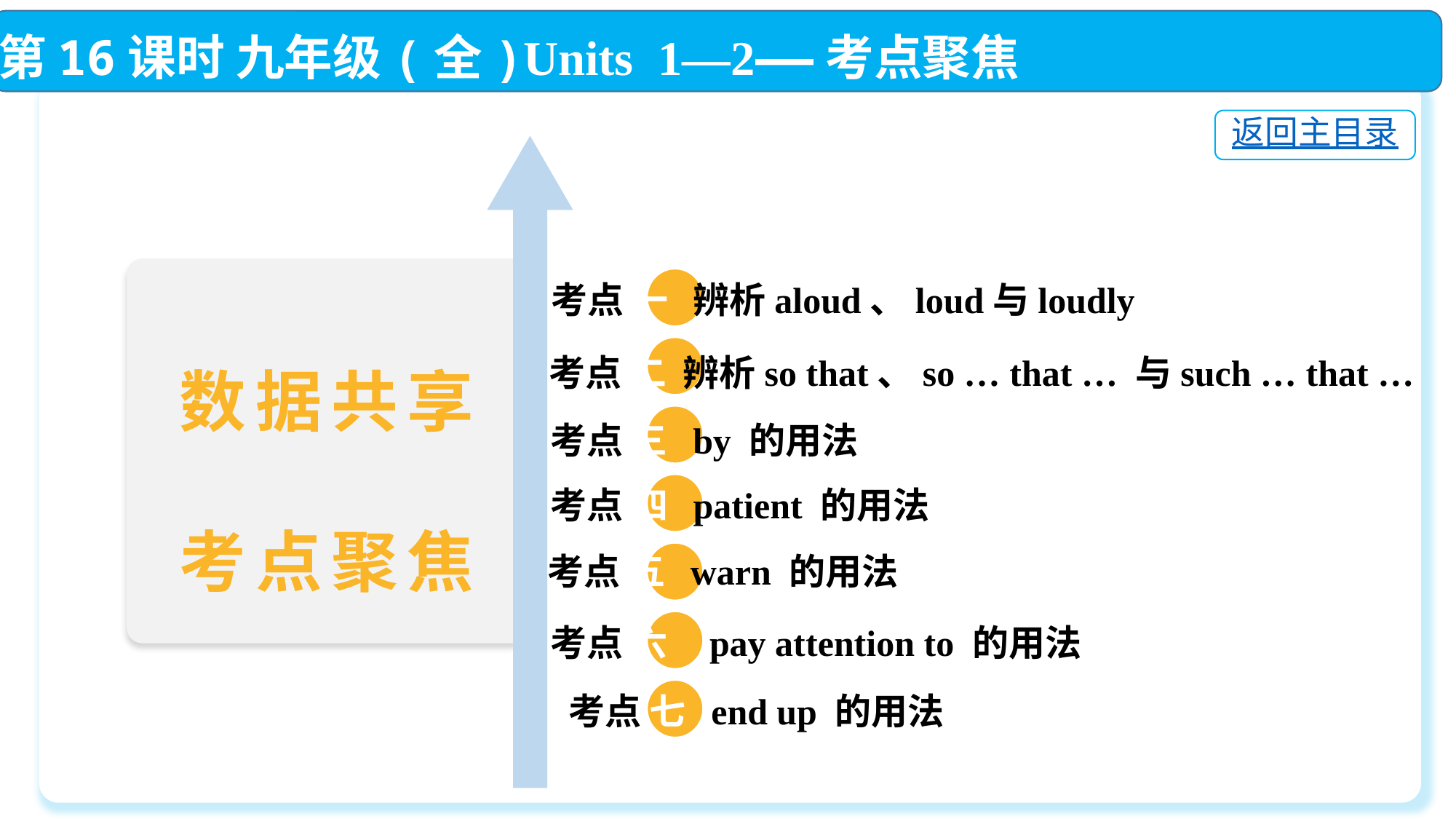

第16课时 九年级(全)Units  1—2——考点聚焦

返回主目录

  考点 一   辨析aloud、loud与loudly
  考点 二  辨析so that、so … that … 与such … that …
  考点 三  by 的用法
  考点 四  patient 的用法
  考点 五  warn 的用法
  考点 六    pay attention to 的用法
考点 七  end up 的用法
数据共享
考点聚焦